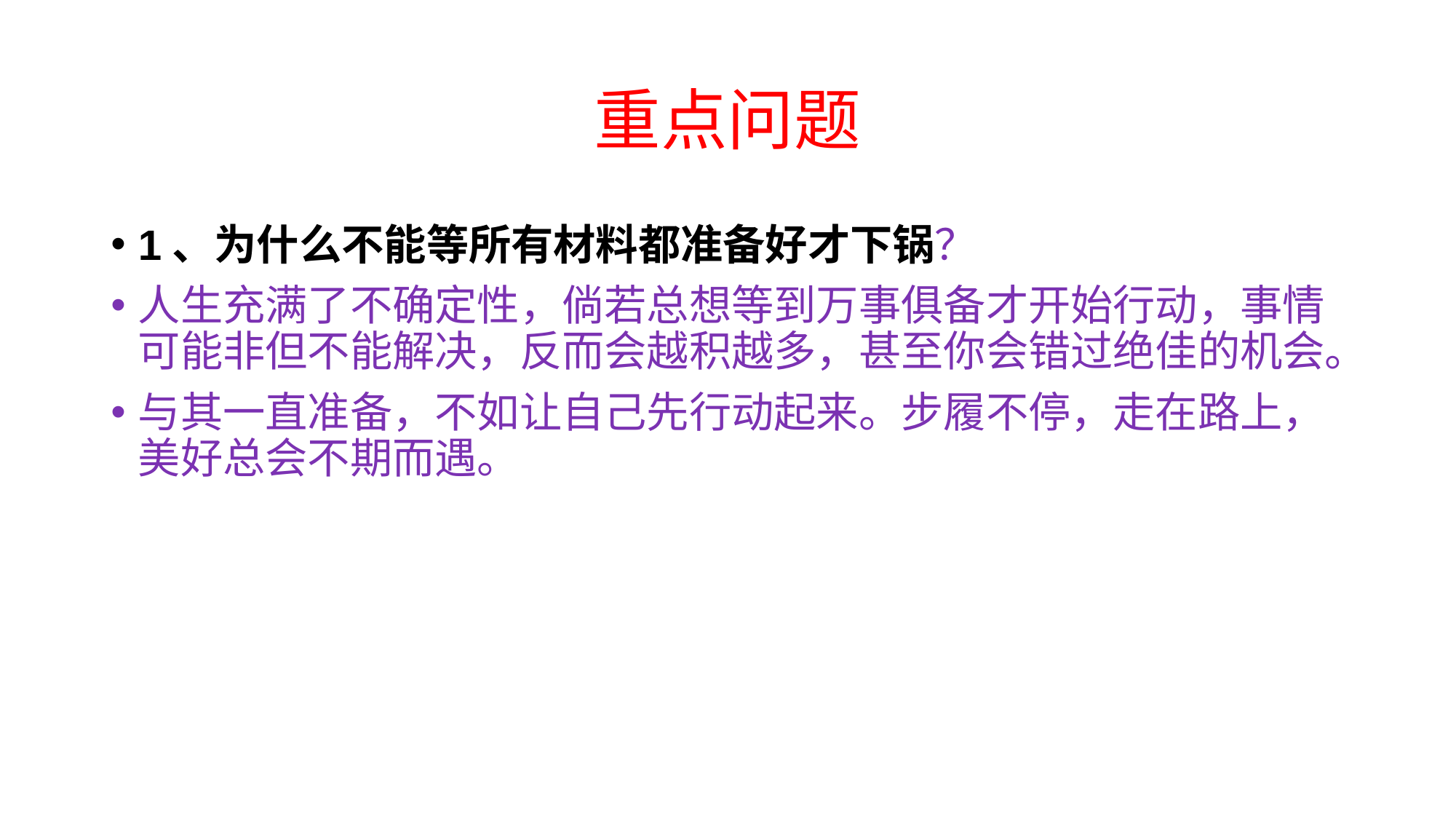

# 重点问题
1、为什么不能等所有材料都准备好才下锅？
人生充满了不确定性，倘若总想等到万事俱备才开始行动，事情可能非但不能解决，反而会越积越多，甚至你会错过绝佳的机会。
与其一直准备，不如让自己先行动起来。步履不停，走在路上，美好总会不期而遇。